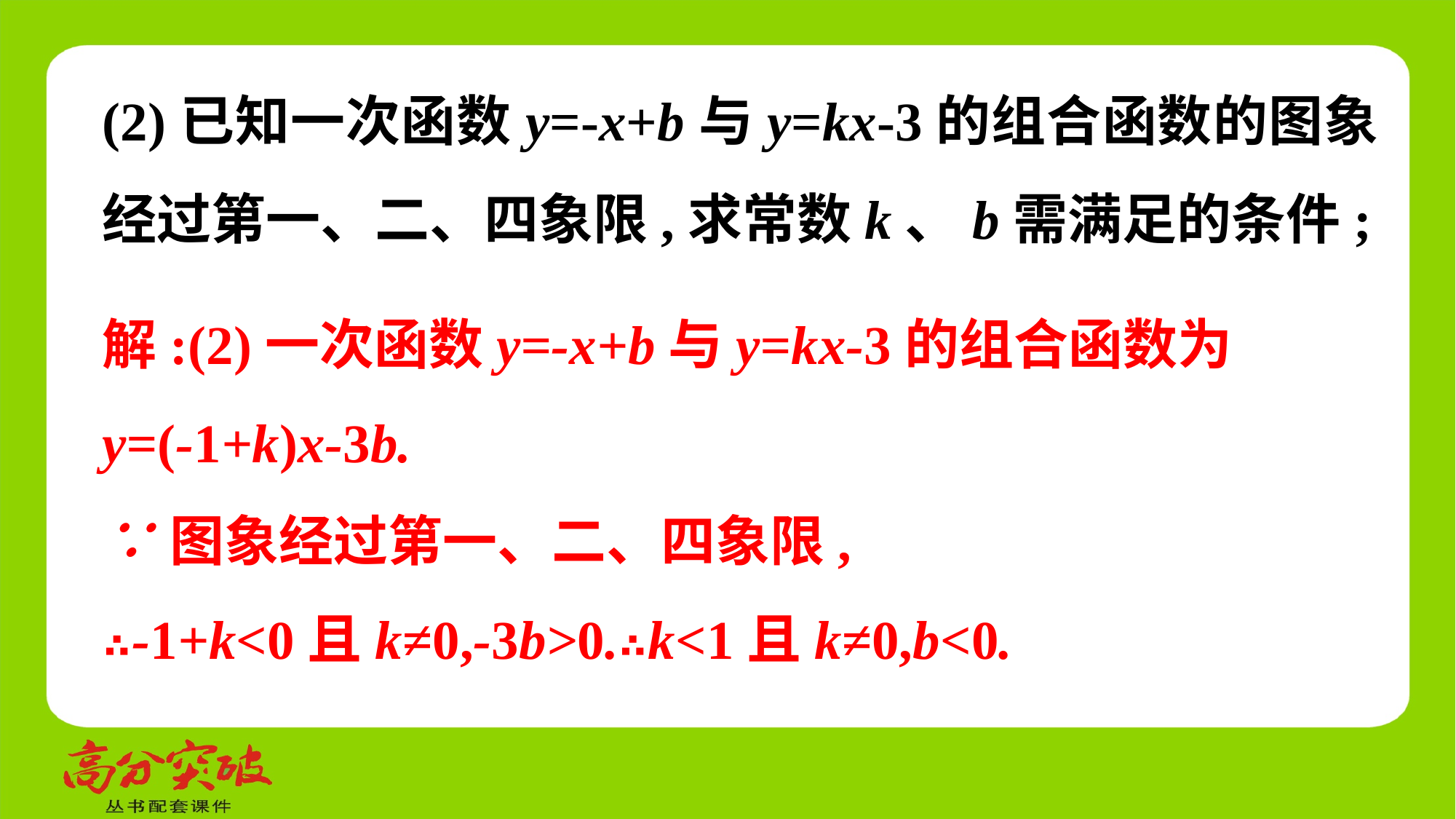

(2)已知一次函数y=-x+b与y=kx-3的组合函数的图象经过第一、二、四象限,求常数k、b需满足的条件;
解:(2)一次函数y=-x+b与y=kx-3的组合函数为y=(-1+k)x-3b.
∵图象经过第一、二、四象限,
∴-1+k<0且k≠0,-3b>0.∴k<1且k≠0,b<0.